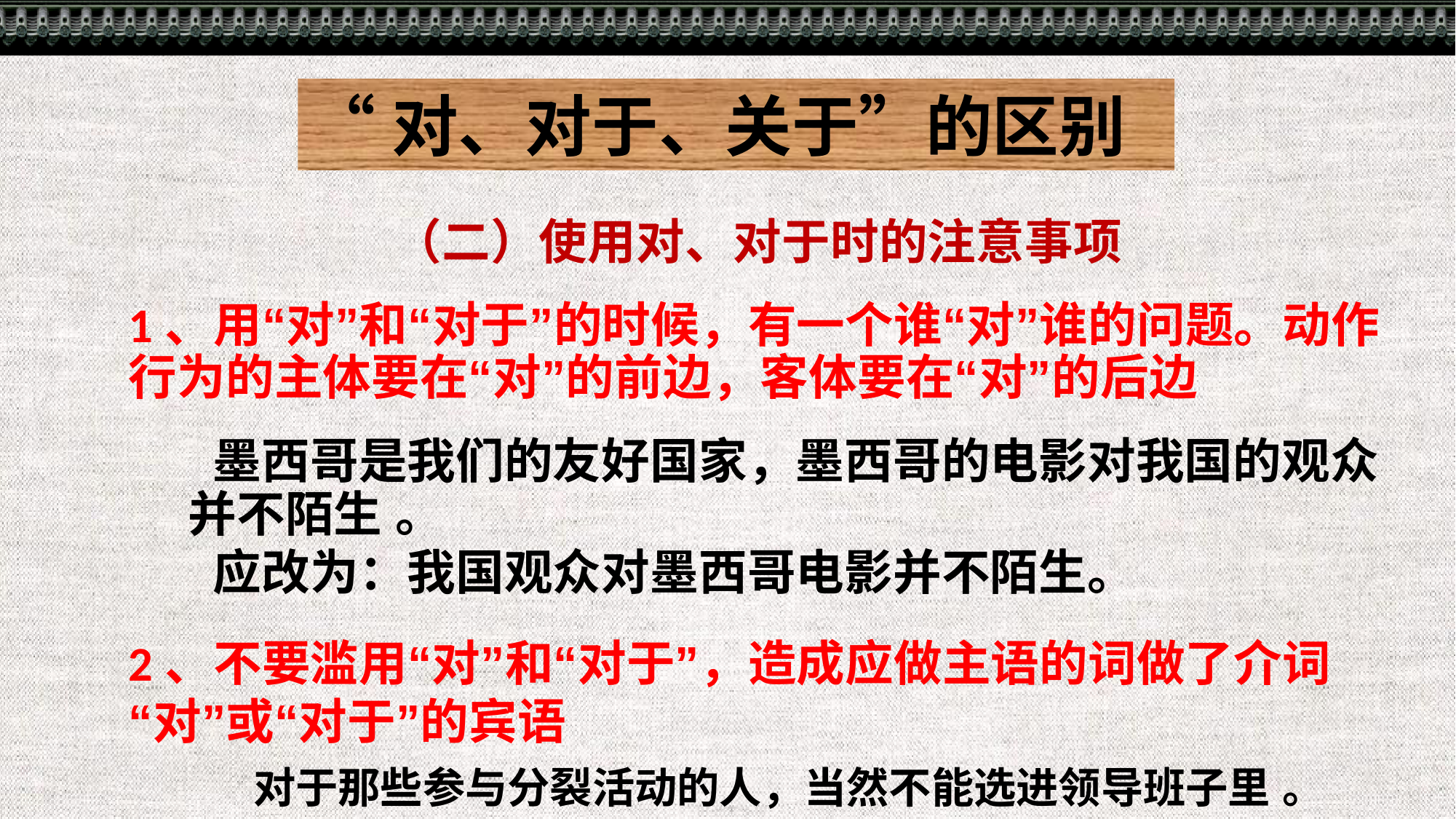

“对、对于、关于”的区别
（二）使用对、对于时的注意事项
1、用“对”和“对于”的时候，有一个谁“对”谁的问题。动作行为的主体要在“对”的前边，客体要在“对”的后边
 墨西哥是我们的友好国家，墨西哥的电影对我国的观众并不陌生 。
 应改为：我国观众对墨西哥电影并不陌生。
2、不要滥用“对”和“对于”，造成应做主语的词做了介词“对”或“对于”的宾语
 对于那些参与分裂活动的人，当然不能选进领导班子里 。